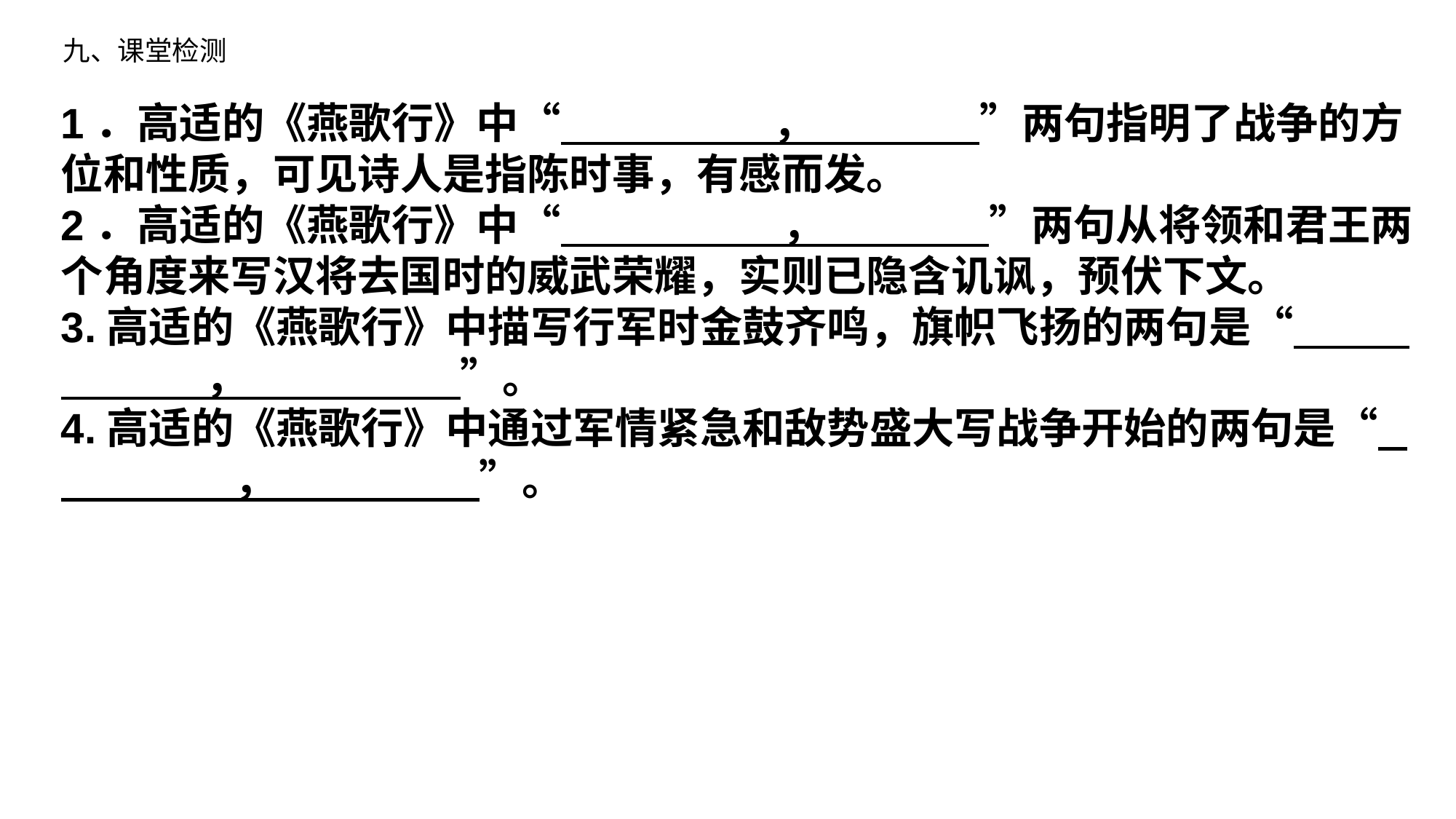

九、课堂检测

1．高适的《燕歌行》中“                      ，                 ”两句指明了战争的方位和性质，可见诗人是指陈时事，有感而发。
2．高适的《燕歌行》中“                       ，                 ”两句从将领和君王两个角度来写汉将去国时的威武荣耀，实则已隐含讥讽，预伏下文。
3.高适的《燕歌行》中描写行军时金鼓齐鸣，旗帜飞扬的两句是“                            ，                      ”。
4.高适的《燕歌行》中通过军情紧急和敌势盛大写战争开始的两句是“                      ，                     ”。